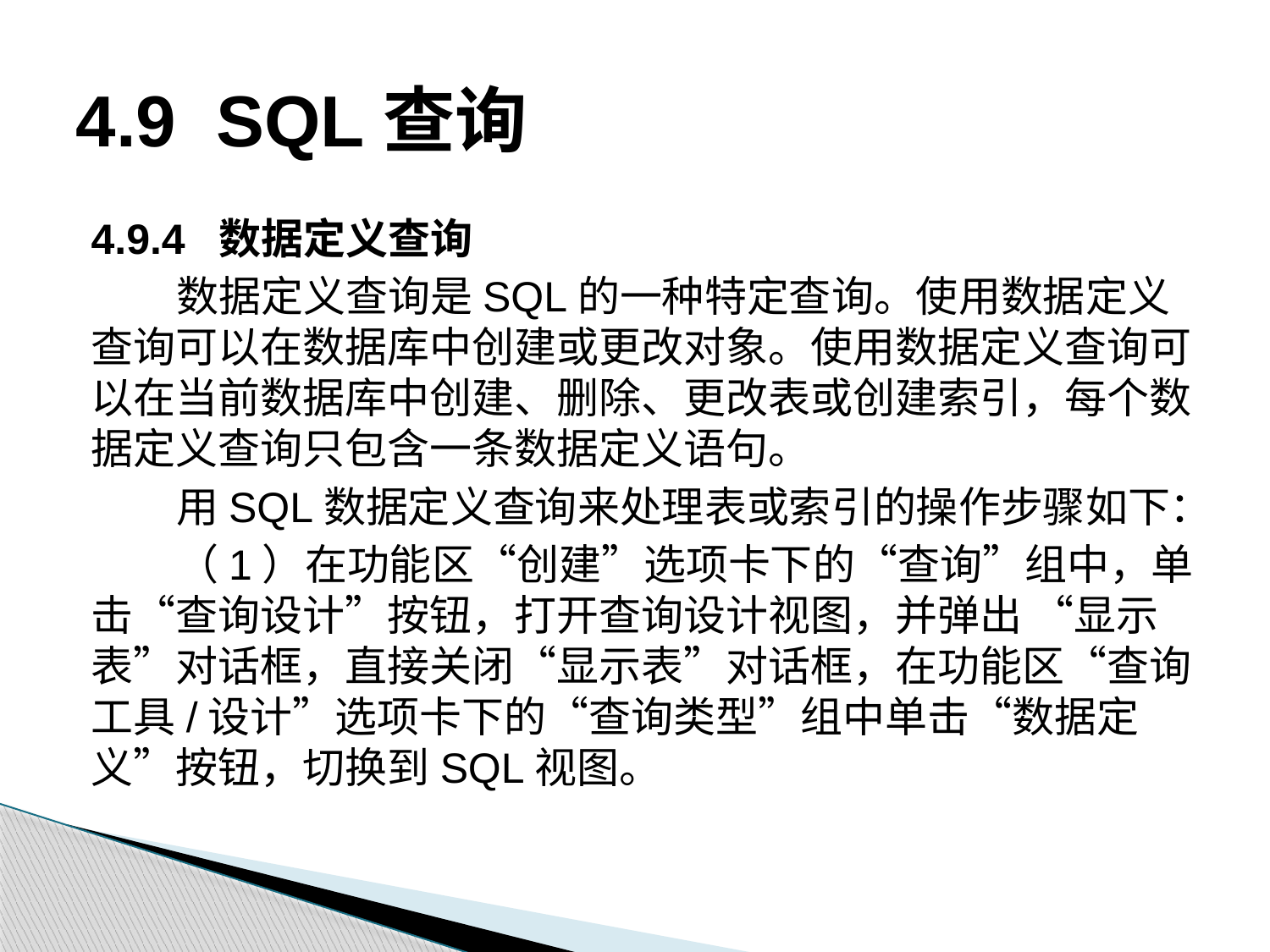

# 4.9  SQL查询
4.9.4  数据定义查询
数据定义查询是SQL的一种特定查询。使用数据定义查询可以在数据库中创建或更改对象。使用数据定义查询可以在当前数据库中创建、删除、更改表或创建索引，每个数据定义查询只包含一条数据定义语句。
用SQL数据定义查询来处理表或索引的操作步骤如下：
（1）在功能区“创建”选项卡下的“查询”组中，单击“查询设计”按钮，打开查询设计视图，并弹出 “显示表”对话框，直接关闭“显示表”对话框，在功能区“查询工具/设计”选项卡下的“查询类型”组中单击“数据定义”按钮，切换到SQL视图。